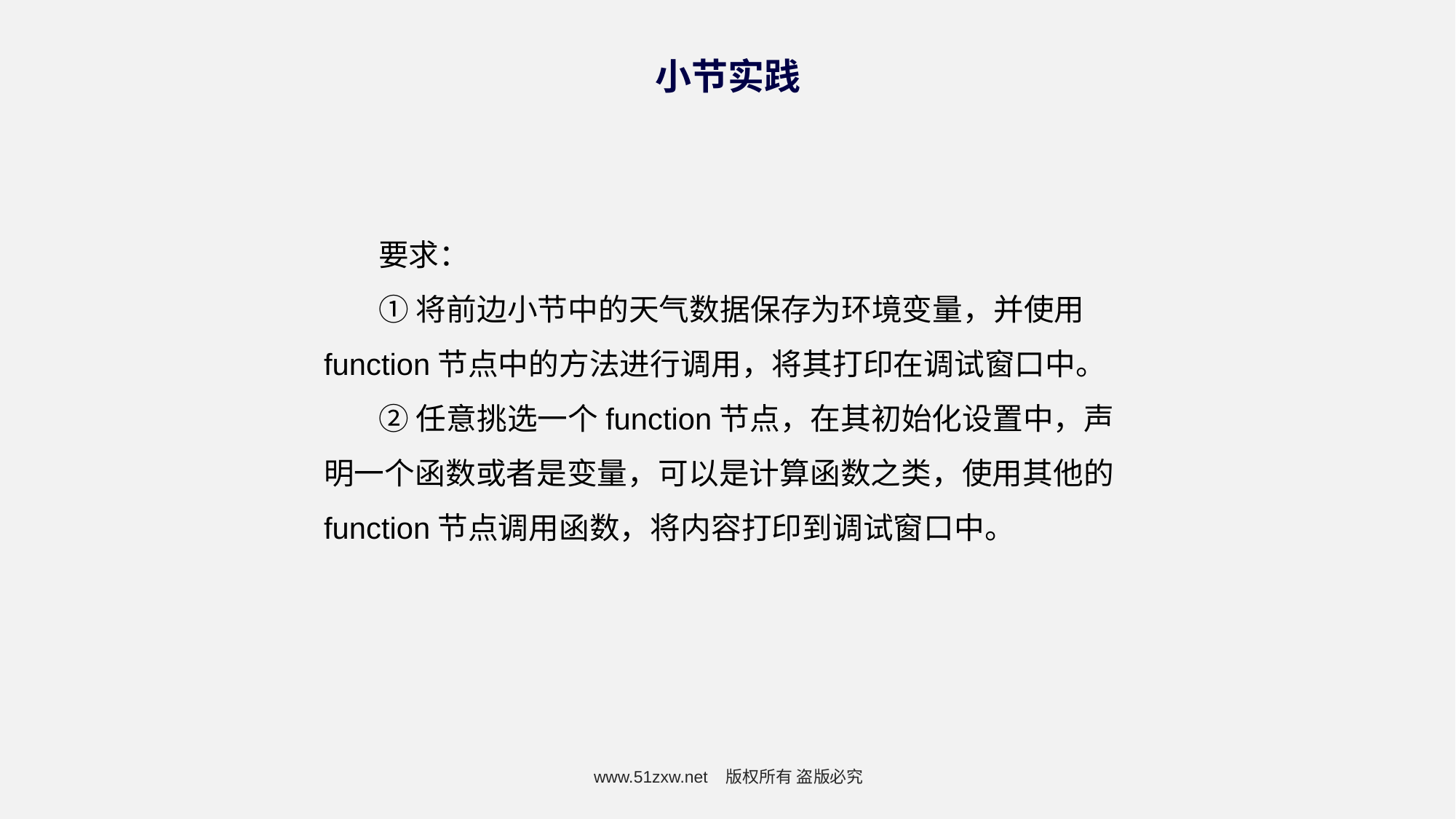

小节实践
要求：
①将前边小节中的天气数据保存为环境变量，并使用function节点中的方法进行调用，将其打印在调试窗口中。
②任意挑选一个function节点，在其初始化设置中，声明一个函数或者是变量，可以是计算函数之类，使用其他的function节点调用函数，将内容打印到调试窗口中。
www.51zxw.net   版权所有 盗版必究